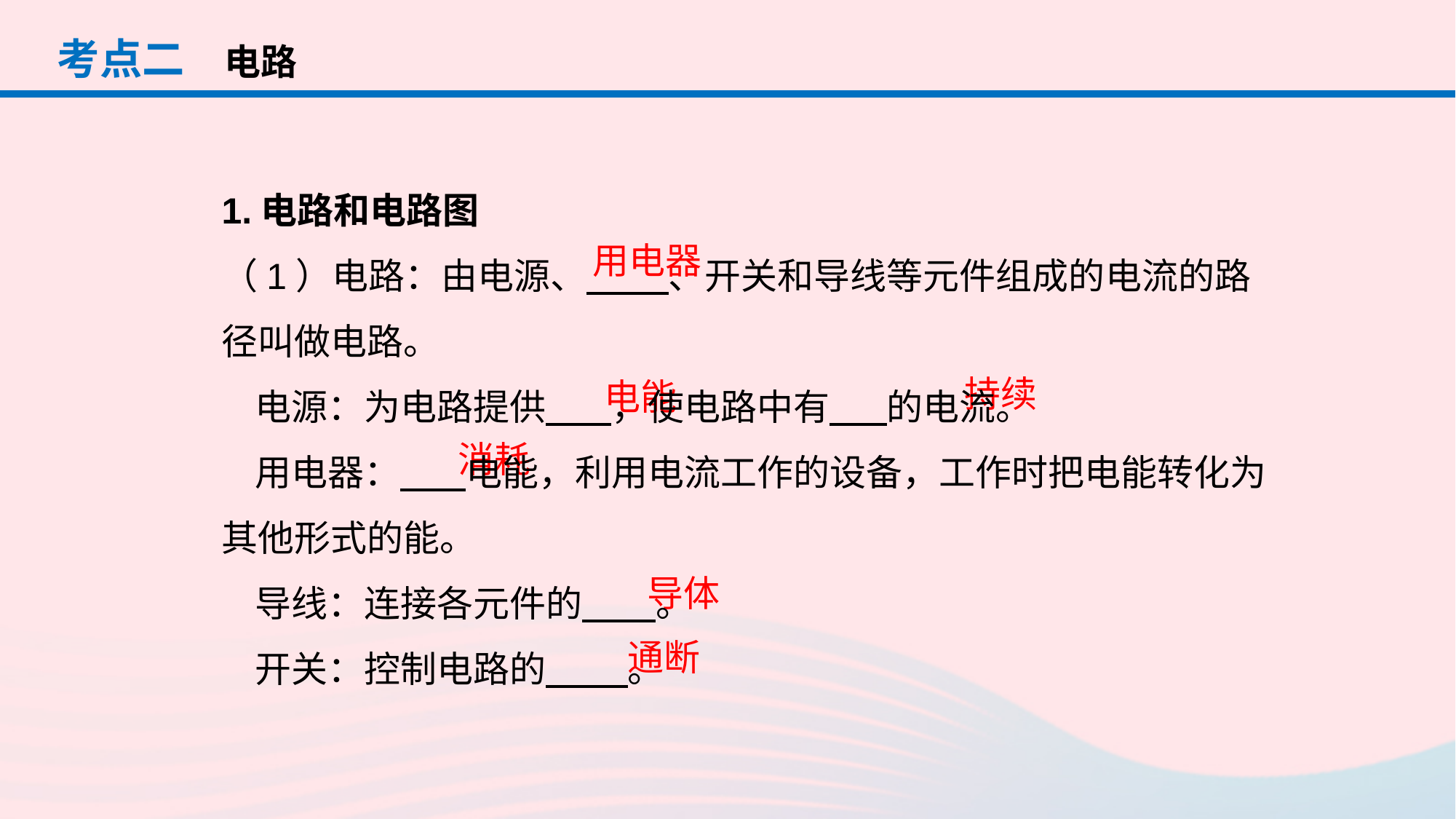

考点二
电路
1.电路和电路图
（1）电路：由电源、          、开关和导线等元件组成的电流的路径叫做电路。
   电源：为电路提供        ，使电路中有       的电流。
   用电器：        电能，利用电流工作的设备，工作时把电能转化为其他形式的能。
   导线：连接各元件的         。
   开关：控制电路的          。
用电器
持续
电能
消耗
导体
通断